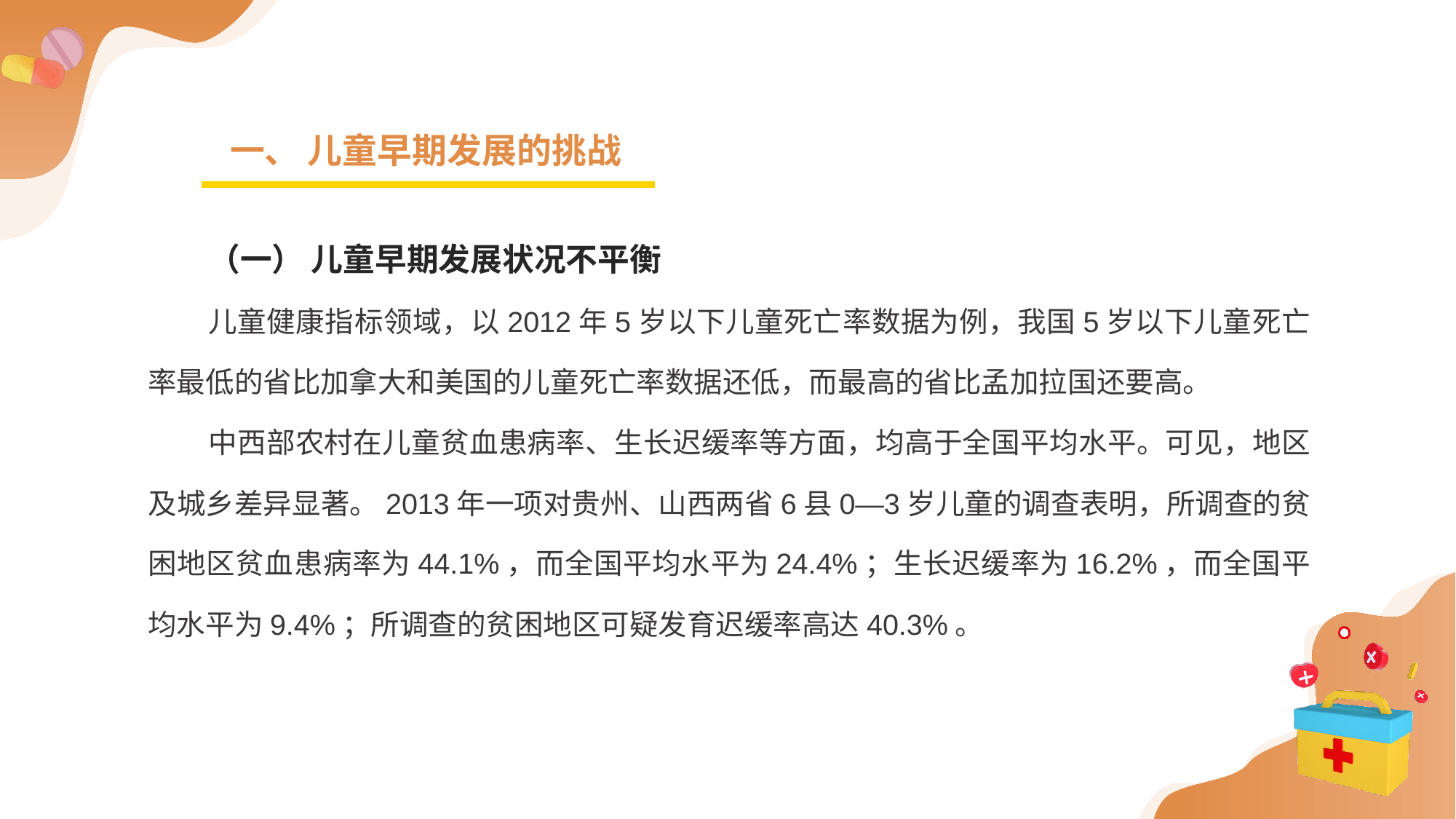

一、 儿童早期发展的挑战
（一） 儿童早期发展状况不平衡
儿童健康指标领域，以2012年5岁以下儿童死亡率数据为例，我国5岁以下儿童死亡率最低的省比加拿大和美国的儿童死亡率数据还低，而最高的省比孟加拉国还要高。
中西部农村在儿童贫血患病率、生长迟缓率等方面，均高于全国平均水平。可见，地区及城乡差异显著。2013年一项对贵州、山西两省6县0—3岁儿童的调查表明，所调查的贫困地区贫血患病率为44.1%，而全国平均水平为24.4%；生长迟缓率为16.2%，而全国平均水平为9.4%；所调查的贫困地区可疑发育迟缓率高达40.3%。